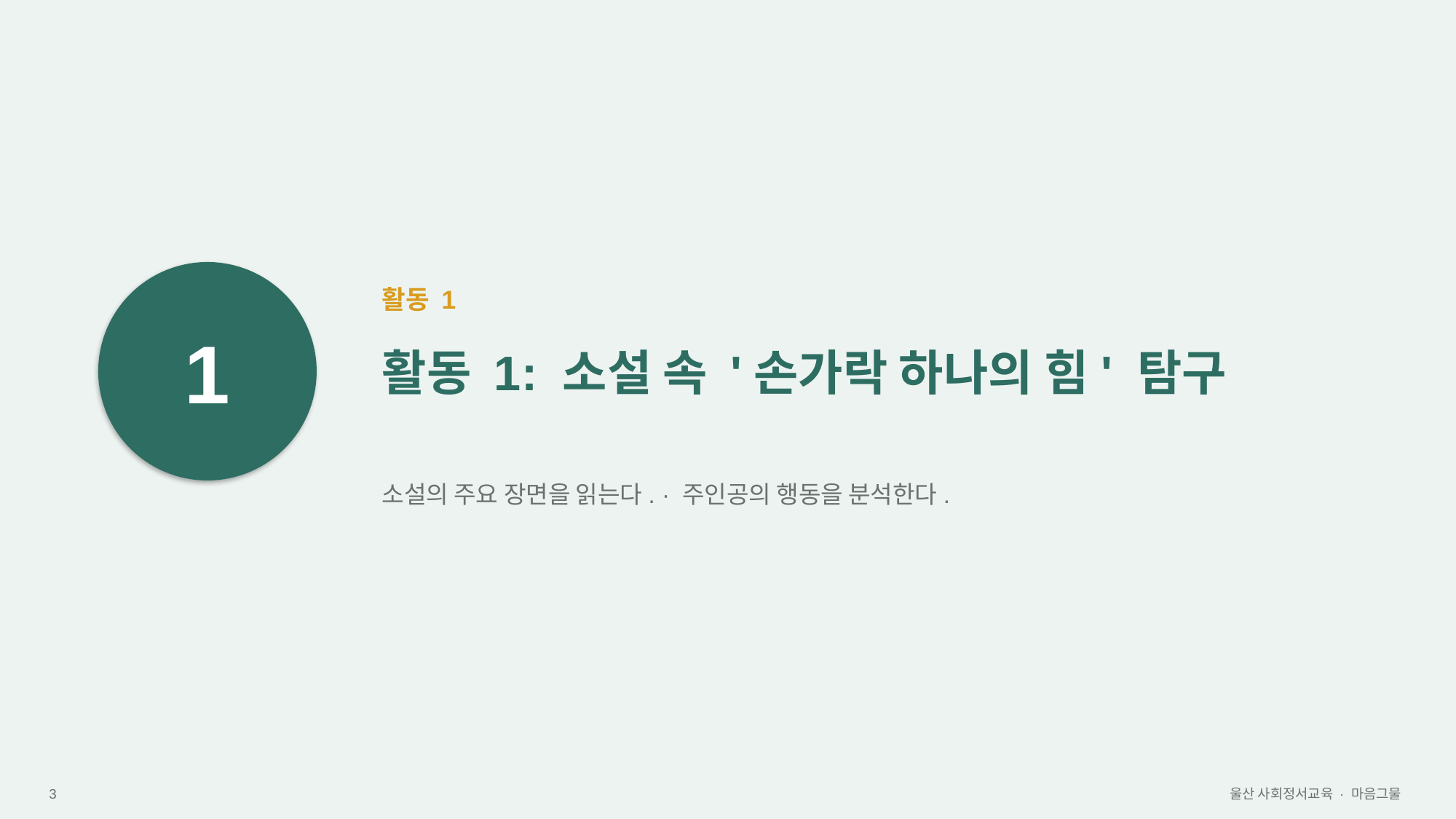

1
활동 1
활동 1: 소설 속 '손가락 하나의 힘' 탐구
소설의 주요 장면을 읽는다. · 주인공의 행동을 분석한다.
3
울산 사회정서교육 · 마음그물